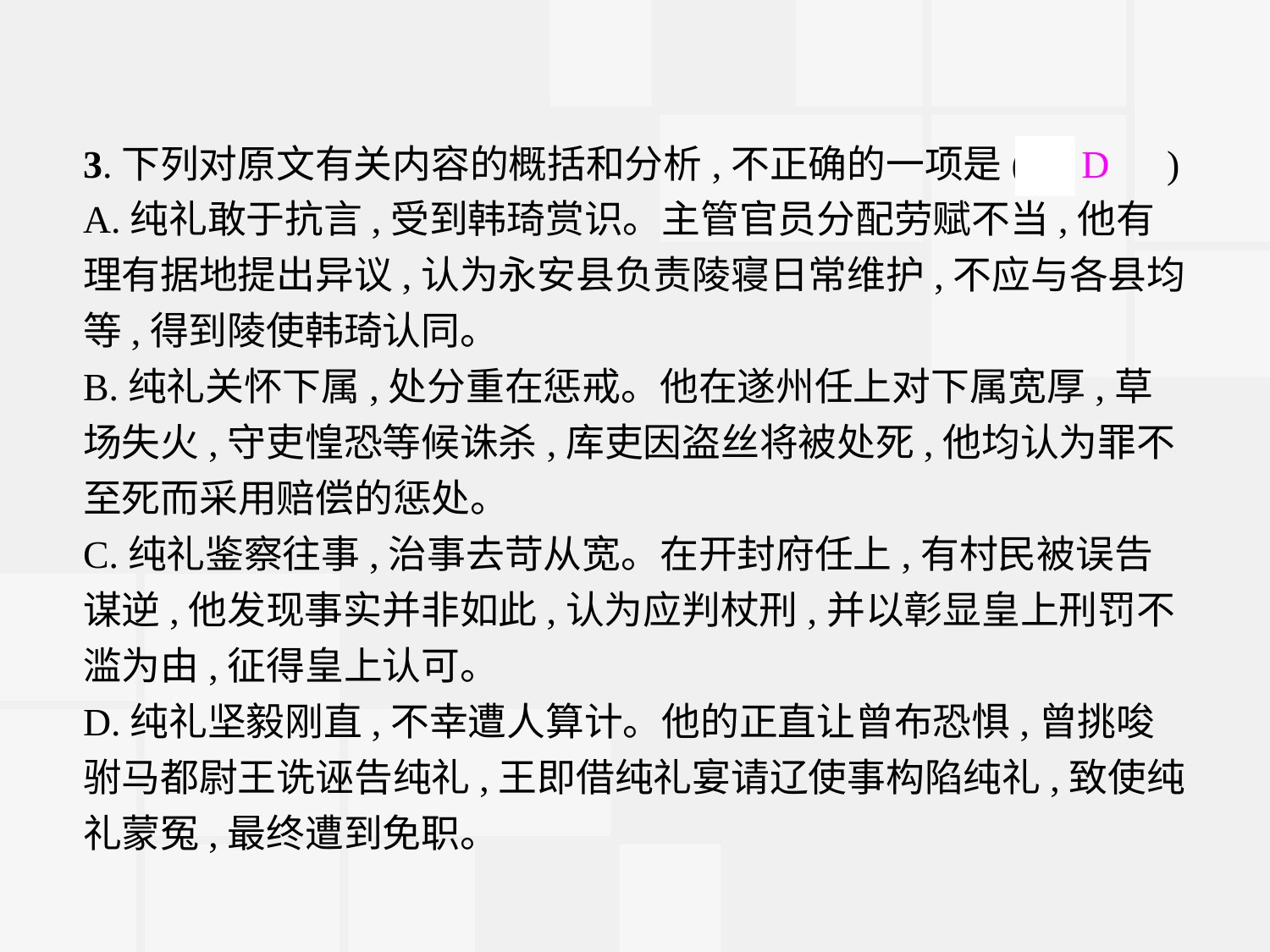

3.下列对原文有关内容的概括和分析,不正确的一项是(　D　)
A.纯礼敢于抗言,受到韩琦赏识。主管官员分配劳赋不当,他有理有据地提出异议,认为永安县负责陵寝日常维护,不应与各县均等,得到陵使韩琦认同。
B.纯礼关怀下属,处分重在惩戒。他在遂州任上对下属宽厚,草场失火,守吏惶恐等候诛杀,库吏因盗丝将被处死,他均认为罪不至死而采用赔偿的惩处。
C.纯礼鉴察往事,治事去苛从宽。在开封府任上,有村民被误告谋逆,他发现事实并非如此,认为应判杖刑,并以彰显皇上刑罚不滥为由,征得皇上认可。
D.纯礼坚毅刚直,不幸遭人算计。他的正直让曾布恐惧,曾挑唆驸马都尉王诜诬告纯礼,王即借纯礼宴请辽使事构陷纯礼,致使纯礼蒙冤,最终遭到免职。